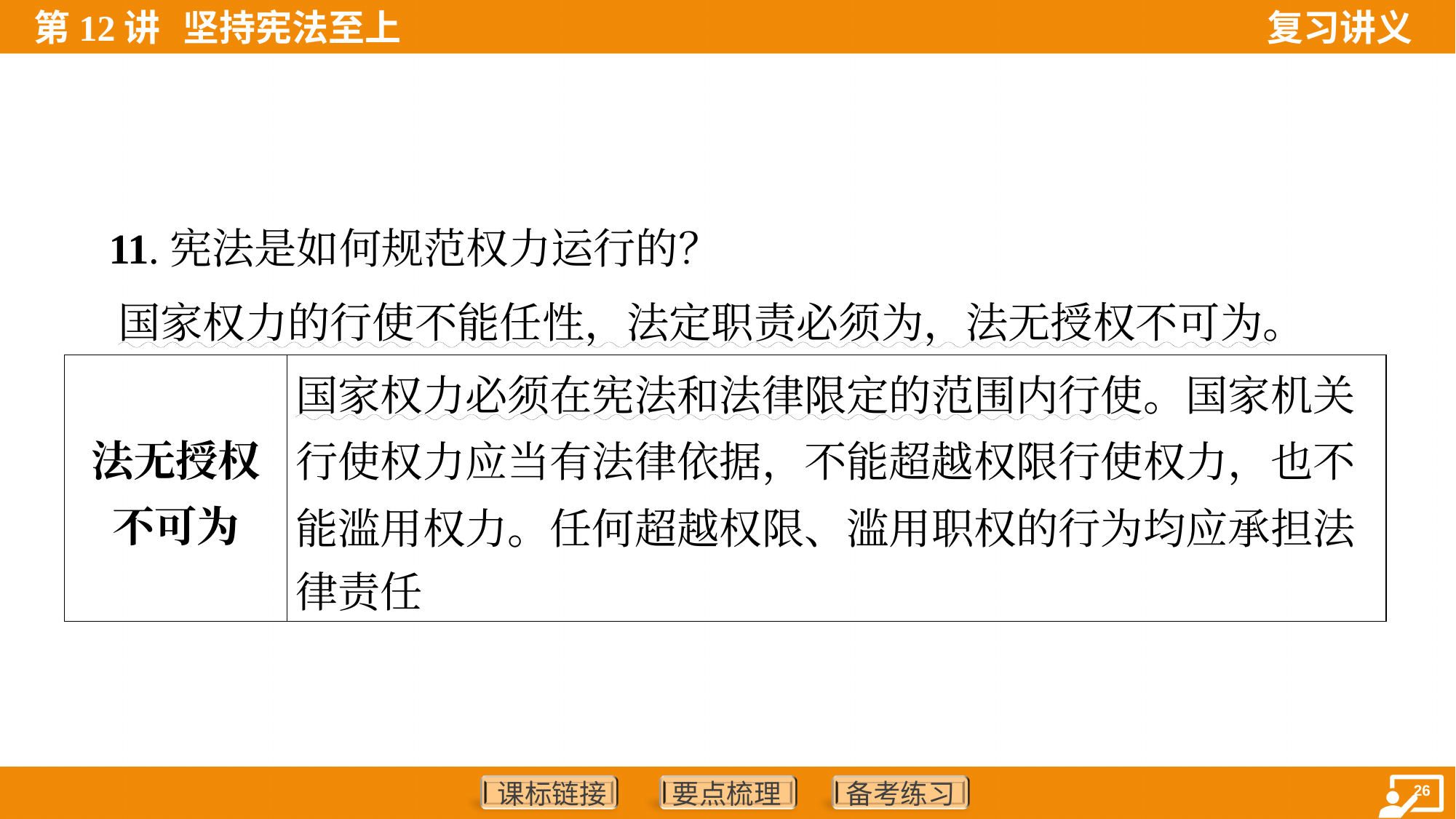

11.宪法是如何规范权力运行的？
    国家权力的行使不能任性，法定职责必须为，法无授权不可为。
| 法无授权 不可为 | 国家权力必须在宪法和法律限定的范围内行使。国家机关 行使权力应当有法律依据，不能超越权限行使权力，也不 能滥用权力。任何超越权限、滥用职权的行为均应承担法 律责任 |
| --- | --- |